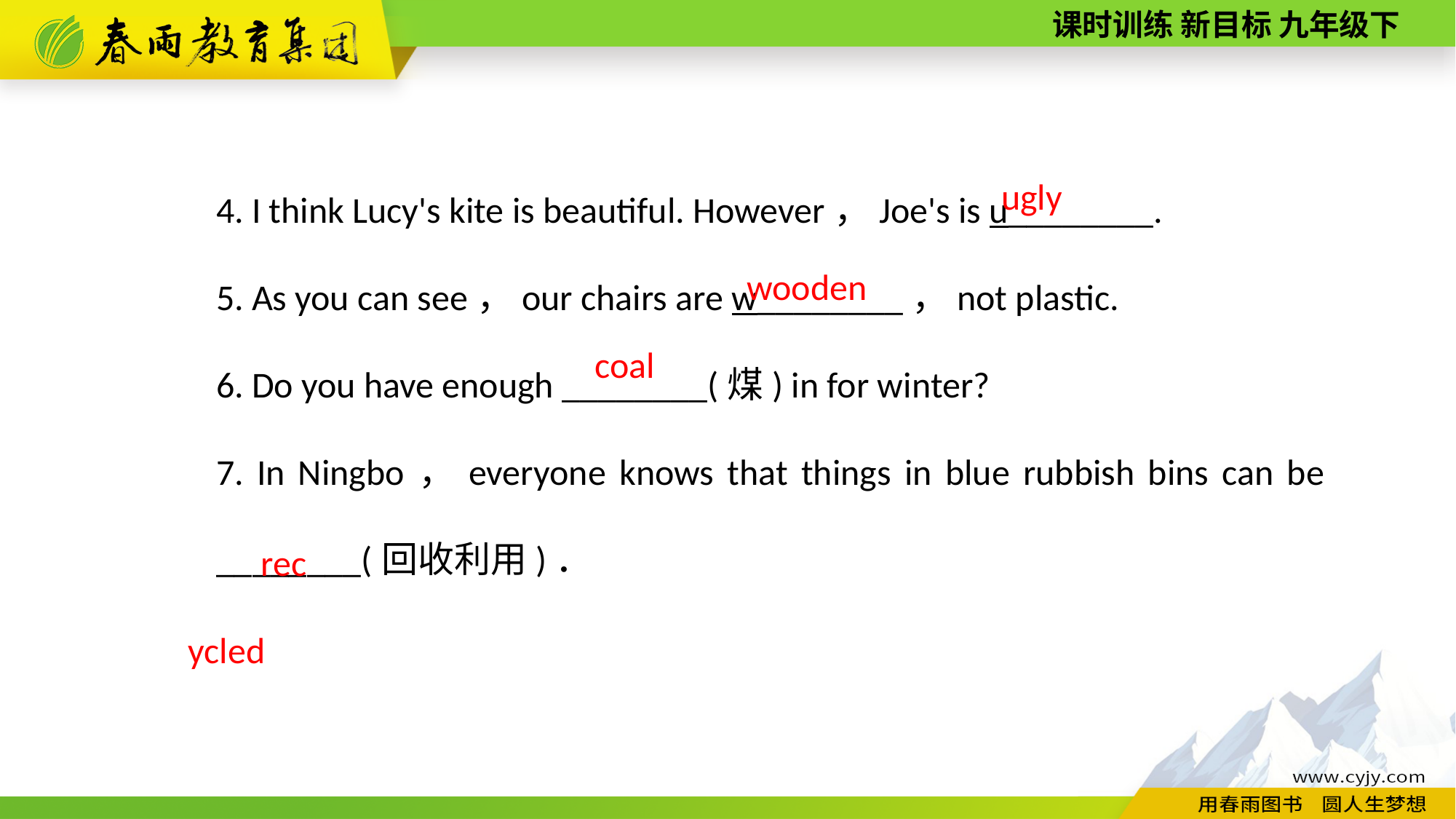

4. I think Lucy's kite is beautiful. However，Joe's is u________.
5. As you can see，our chairs are w________，not plastic.
6. Do you have enough ________(煤) in for winter?
7. In Ningbo，everyone knows that things in blue rubbish bins can be ________(回收利用)．
ugly
wooden
coal
recycled